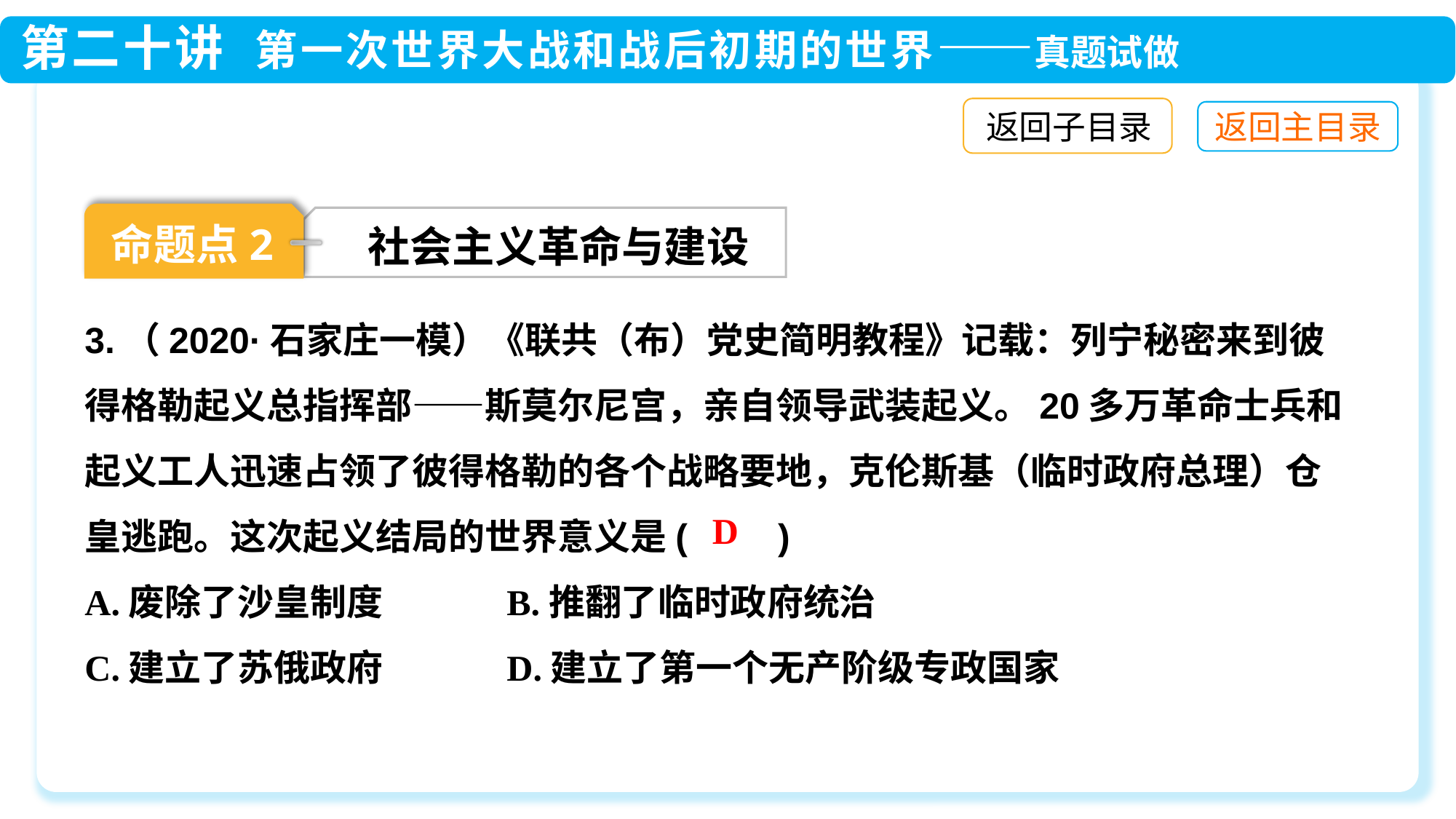

返回子目录

命题点2
社会主义革命与建设

3.（2020·石家庄一模）《联共（布）党史简明教程》记载：列宁秘密来到彼得格勒起义总指挥部——斯莫尔尼宫，亲自领导武装起义。20多万革命士兵和起义工人迅速占领了彼得格勒的各个战略要地，克伦斯基（临时政府总理）仓皇逃跑。这次起义结局的世界意义是(　　)
A.废除了沙皇制度              B.推翻了临时政府统治
C.建立了苏俄政府              D.建立了第一个无产阶级专政国家
D